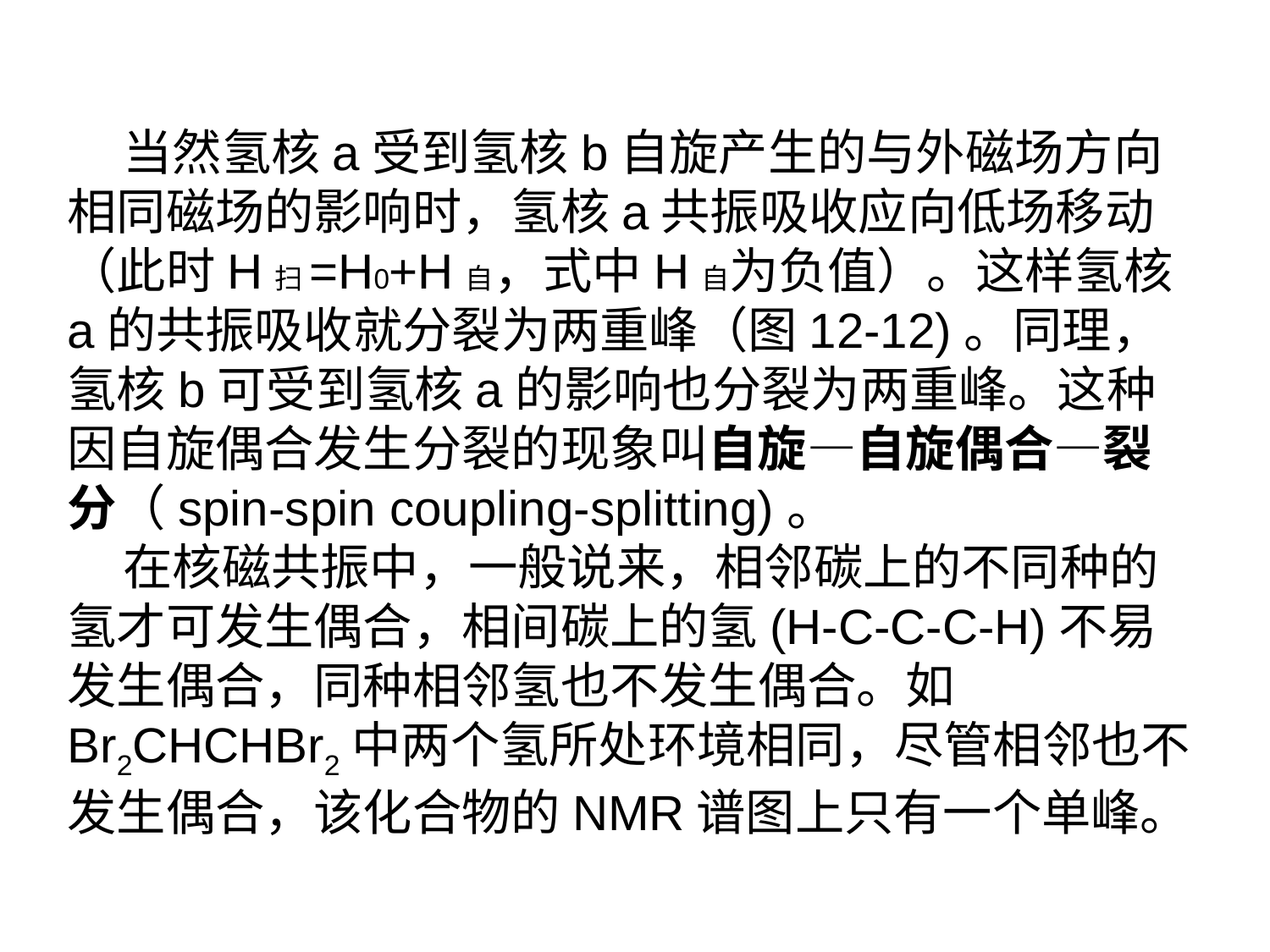

当然氢核a受到氢核b自旋产生的与外磁场方向相同磁场的影响时，氢核a共振吸收应向低场移动（此时H扫=H0+H自，式中H自为负值）。这样氢核a的共振吸收就分裂为两重峰（图12-12)。同理，氢核b可受到氢核a的影响也分裂为两重峰。这种因自旋偶合发生分裂的现象叫自旋—自旋偶合—裂分（spin-spin coupling-splitting)。
    在核磁共振中，一般说来，相邻碳上的不同种的氢才可发生偶合，相间碳上的氢(H-C-C-C-H)不易发生偶合，同种相邻氢也不发生偶合。如Br2CHCHBr2中两个氢所处环境相同，尽管相邻也不发生偶合，该化合物的NMR谱图上只有一个单峰。